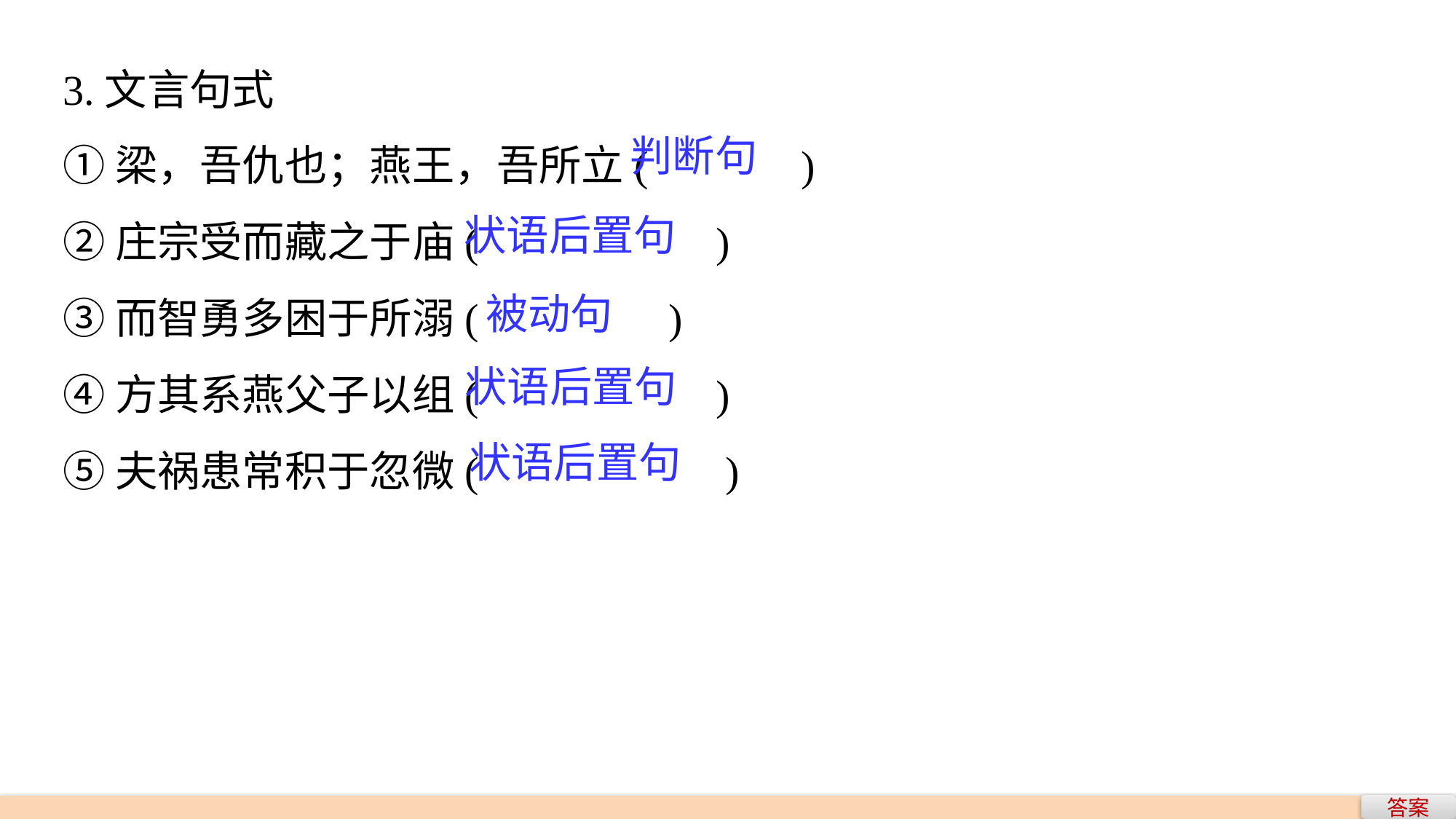

3.文言句式
①梁，吾仇也；燕王，吾所立(　　     )
②庄宗受而藏之于庙(　　　   　  )
③而智勇多困于所溺(　　　　)
④方其系燕父子以组(　　　　     )
⑤夫祸患常积于忽微(　　　　      )
判断句
状语后置句
被动句
状语后置句
状语后置句
答案